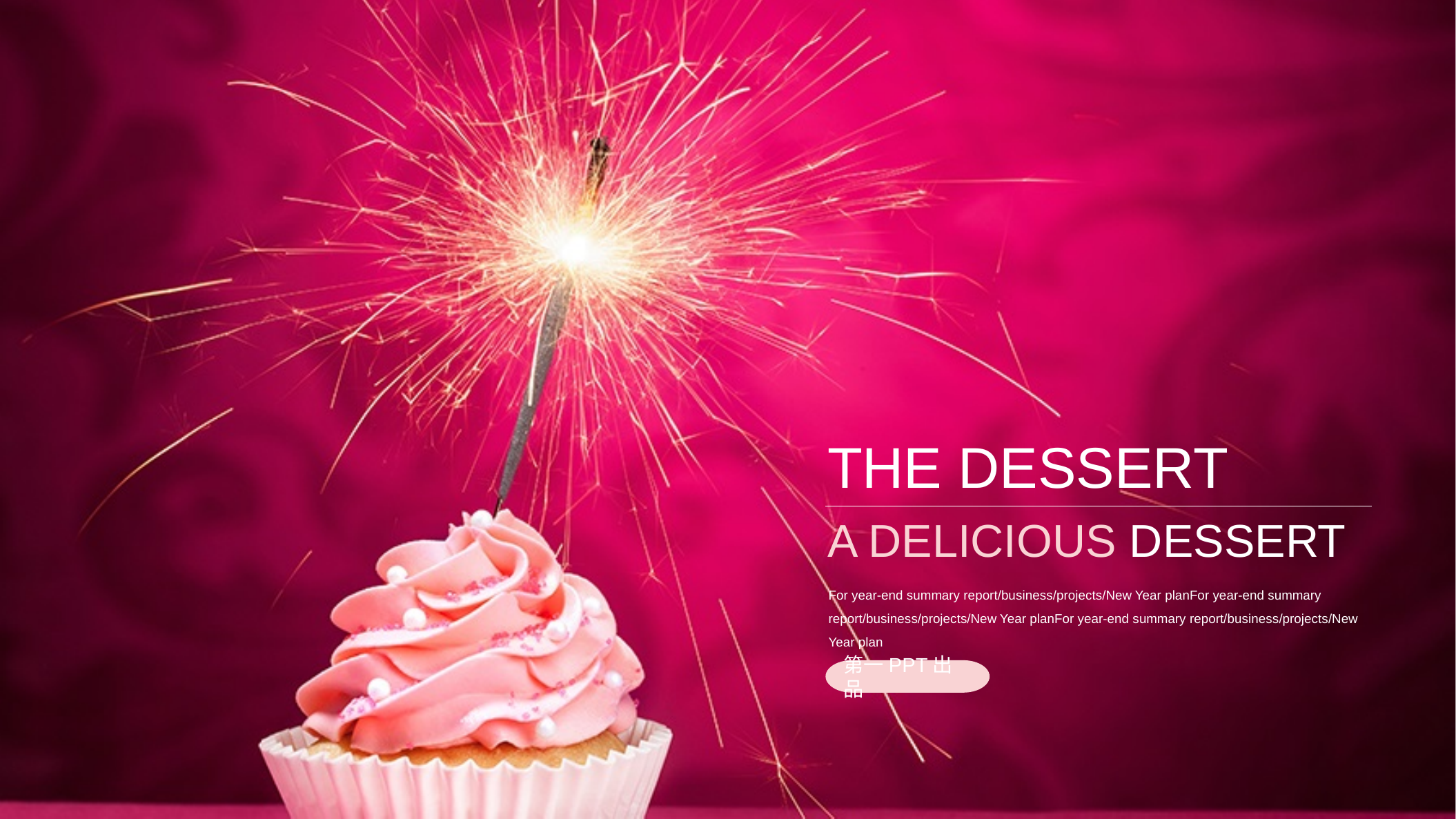

The dessert
A delicious dessert
For year-end summary report/business/projects/New Year planFor year-end summary report/business/projects/New Year planFor year-end summary report/business/projects/New Year plan
第一PPT出品